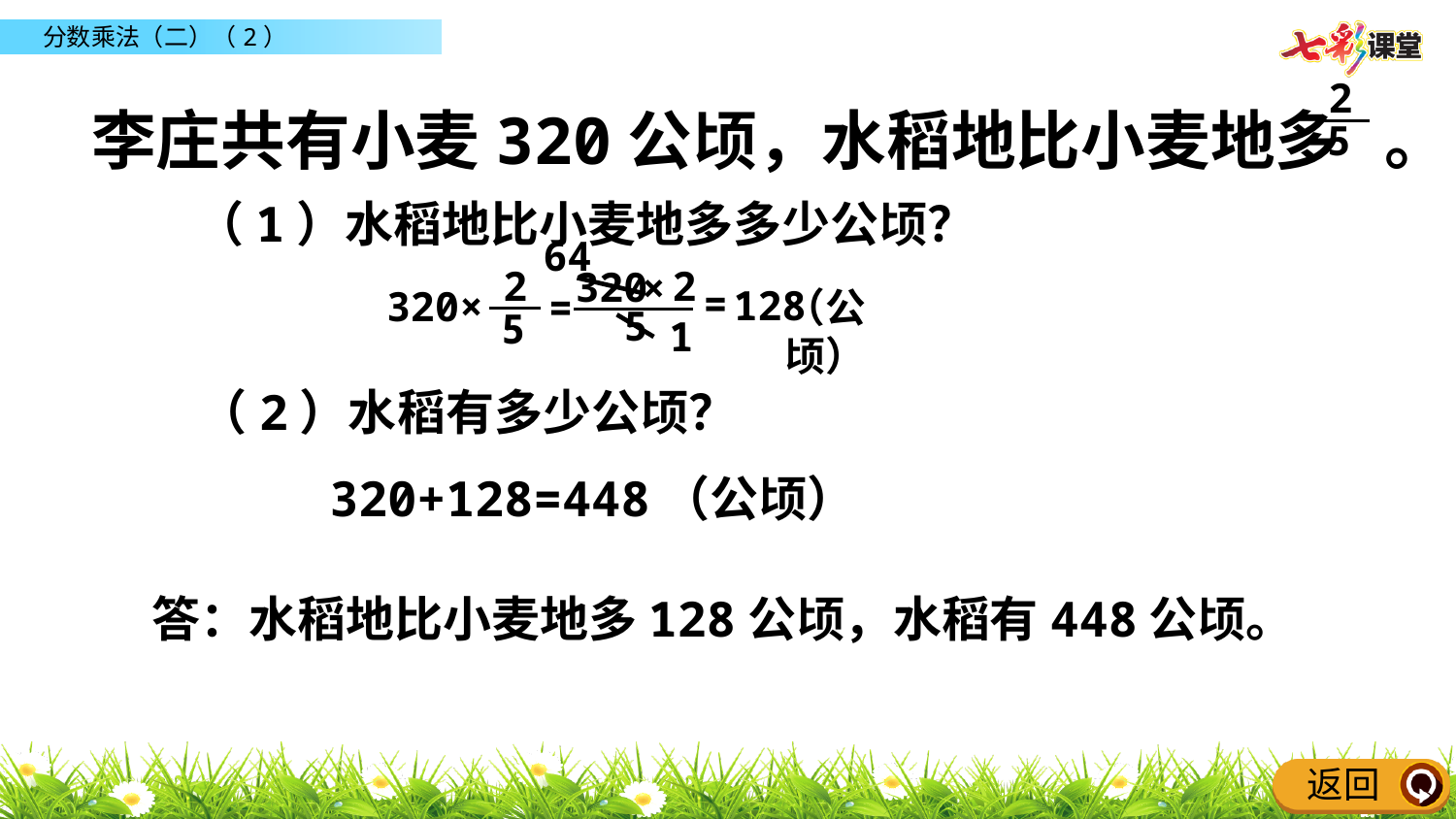

李庄共有小麦320公顷，水稻地比小麦地多   。
2
5
（1）水稻地比小麦地多多少公顷？
64
2
320
  ×
=
（公顷）
=
5
2
5
320×
128
1
（2）水稻有多少公顷？
320+128=448（公顷）
答：水稻地比小麦地多128公顷，水稻有448公顷。